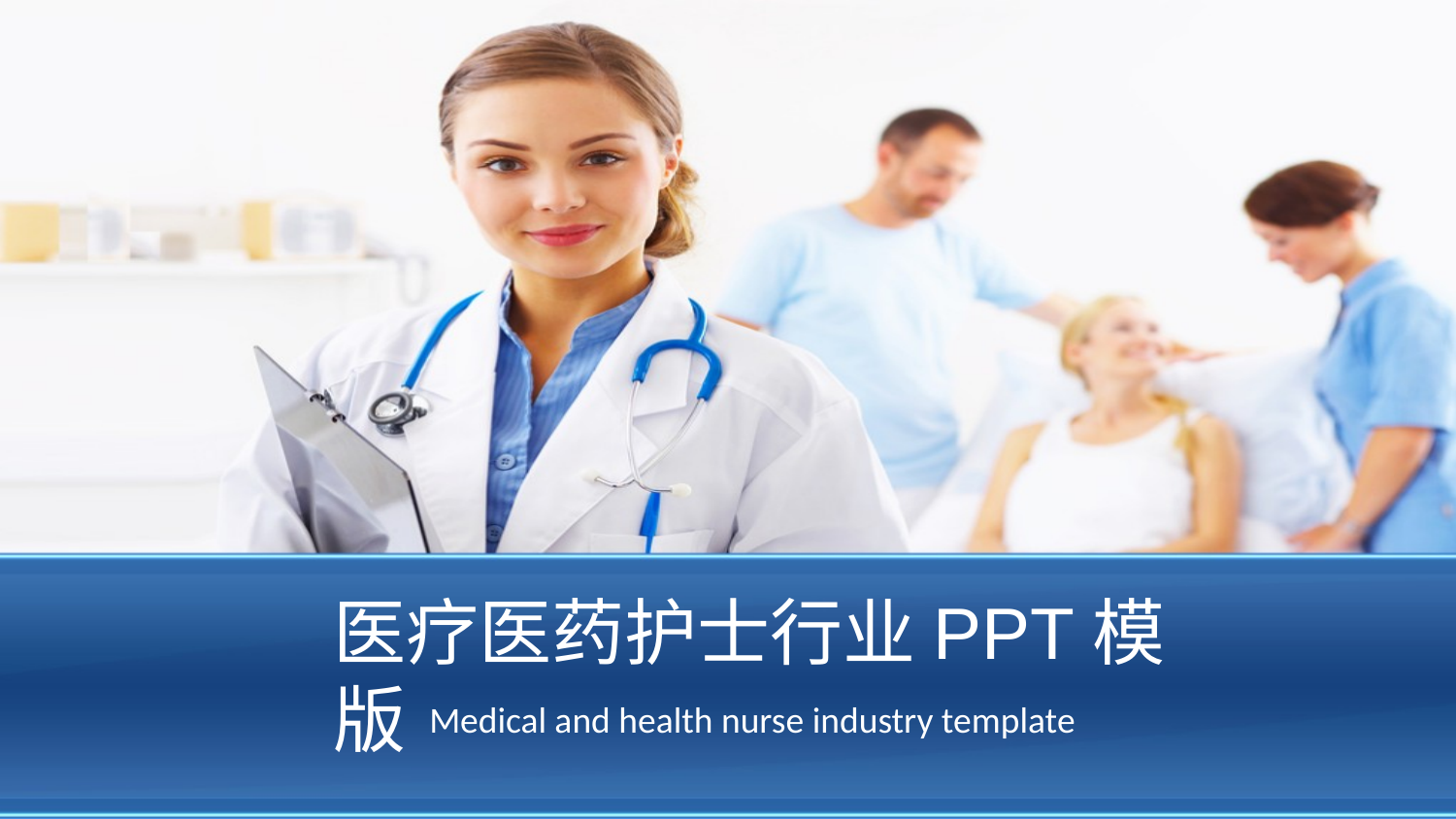

医疗医药护士行业PPT模版
Medical and health nurse industry template